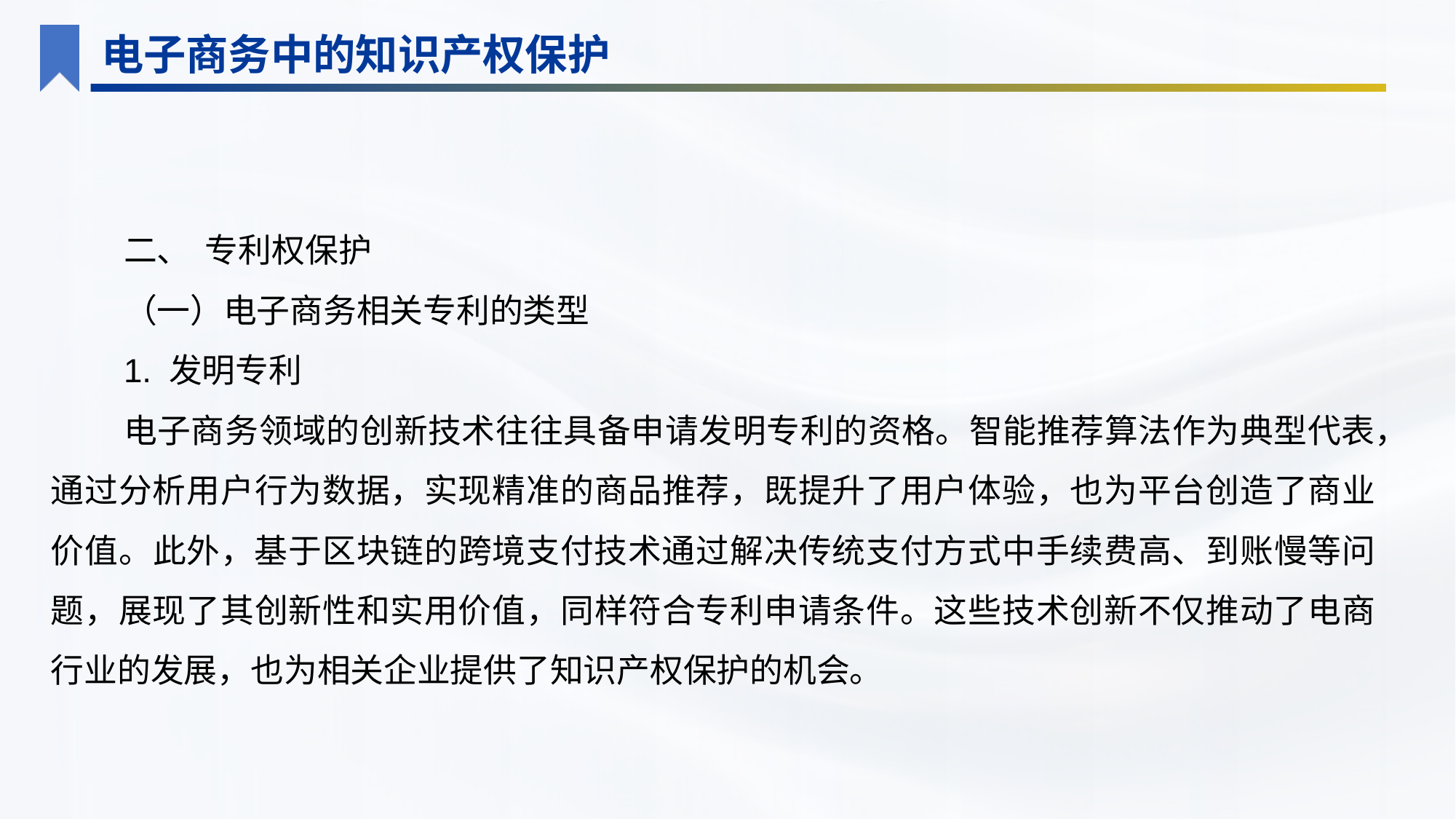

电子商务中的知识产权保护
二、  专利权保护
（一）电子商务相关专利的类型
1. 发明专利
电子商务领域的创新技术往往具备申请发明专利的资格。智能推荐算法作为典型代表，通过分析用户行为数据，实现精准的商品推荐，既提升了用户体验，也为平台创造了商业价值。此外，基于区块链的跨境支付技术通过解决传统支付方式中手续费高、到账慢等问题，展现了其创新性和实用价值，同样符合专利申请条件。这些技术创新不仅推动了电商行业的发展，也为相关企业提供了知识产权保护的机会。